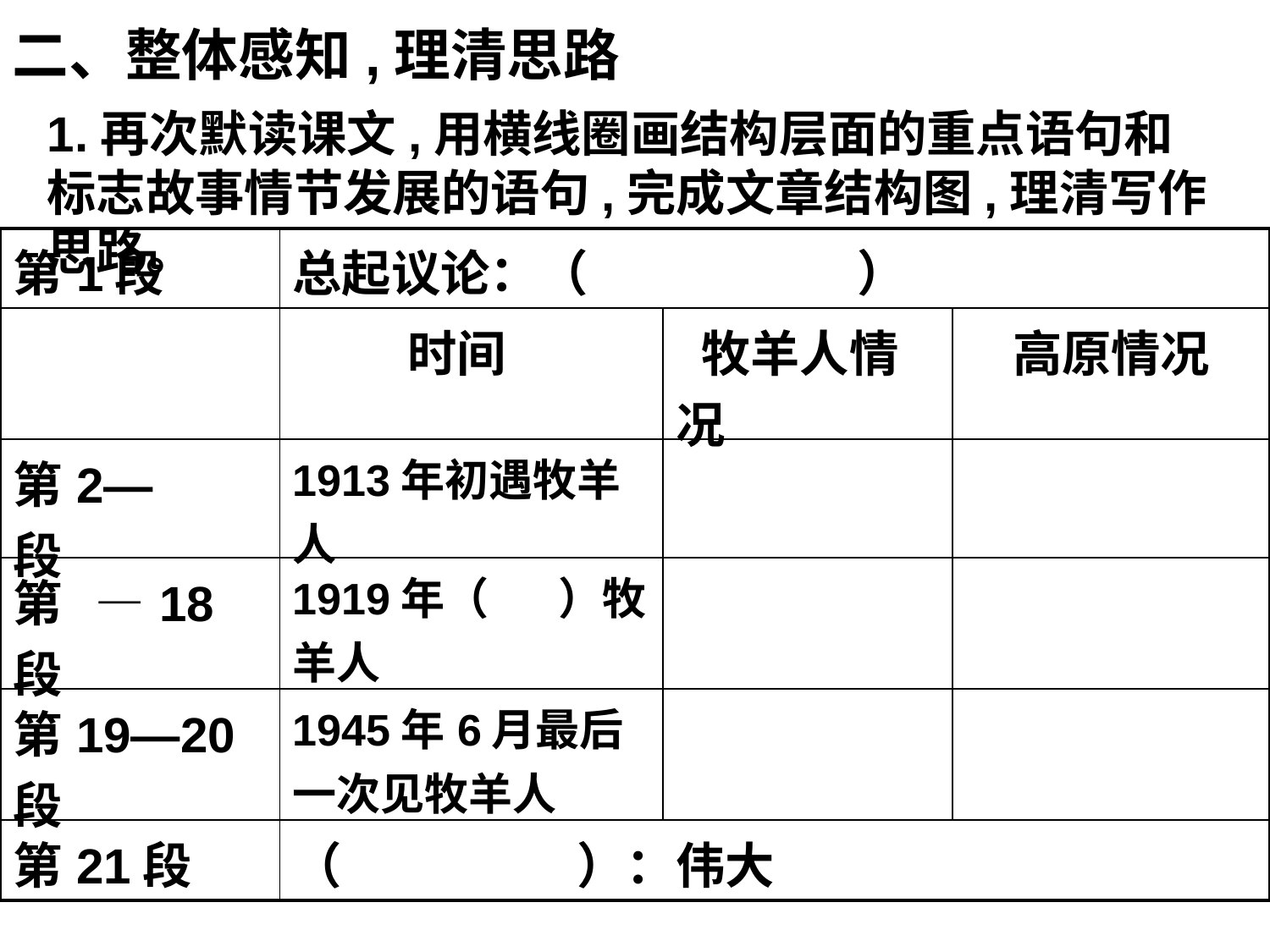

二、整体感知,理清思路
1.再次默读课文,用横线圈画结构层面的重点语句和标志故事情节发展的语句,完成文章结构图,理清写作思路。
| 第1段 | 总起议论：（ ） |  |  |
| --- | --- | --- | --- |
|  | 时间 | 牧羊人情况 | 高原情况 |
| 第2— 段 | 1913年初遇牧羊人 |  |  |
| 第 —18段 | 1919年（ ）牧羊人 |  |  |
| 第19—20段 | 1945年6月最后一次见牧羊人 |  |  |
| 第21段 | （ ）：伟大 |  |  |